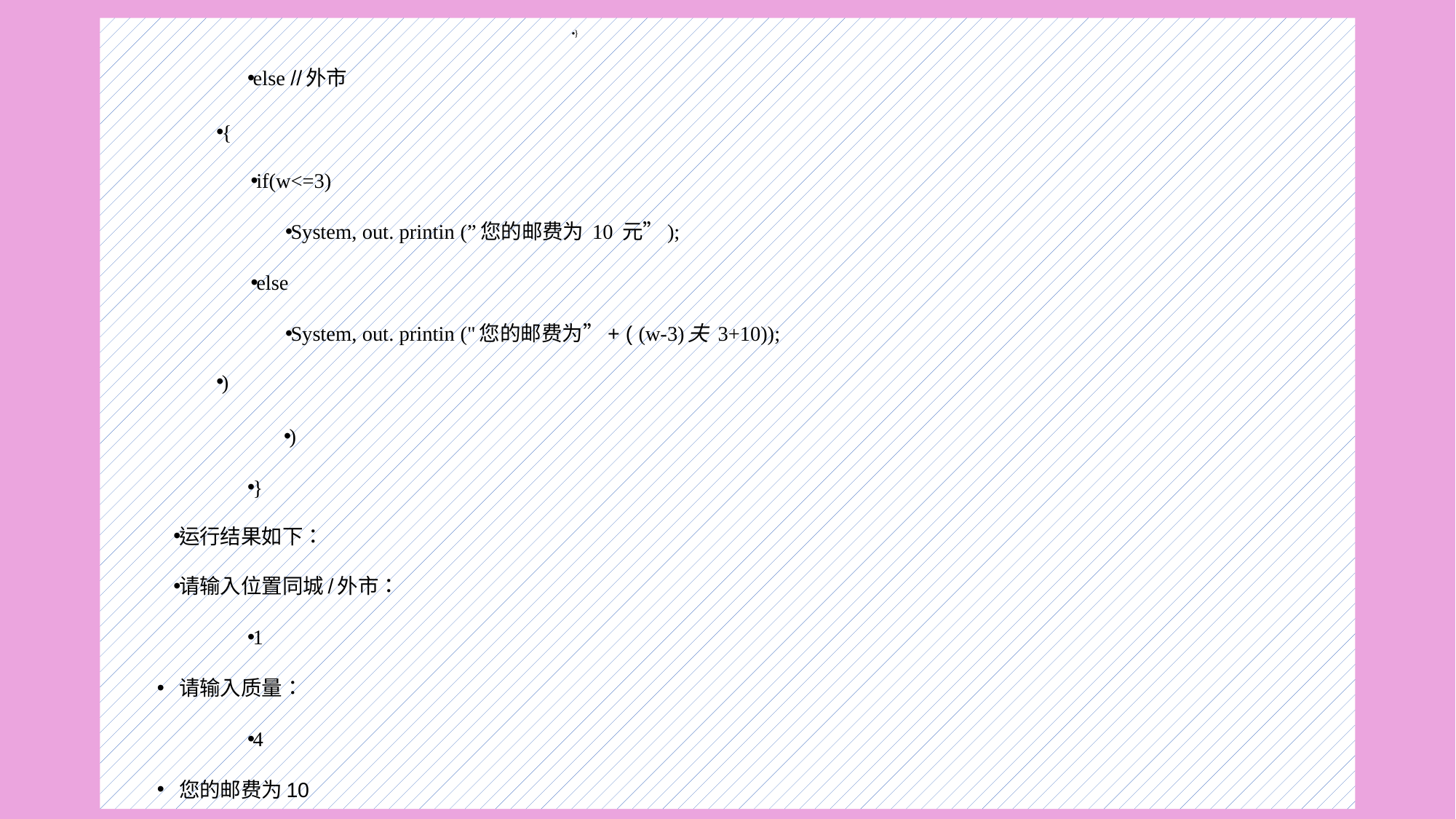

}
else //外市
{
if(w<=3)
System, out. printin (”您的邮费为 10 元”);
else
System, out. printin ("您的邮费为”+ ( (w-3)夫 3+10));
)
)
}
运行结果如下：
请输入位置同城/外市：
1
请输入质量：
4
您的邮费为10

#